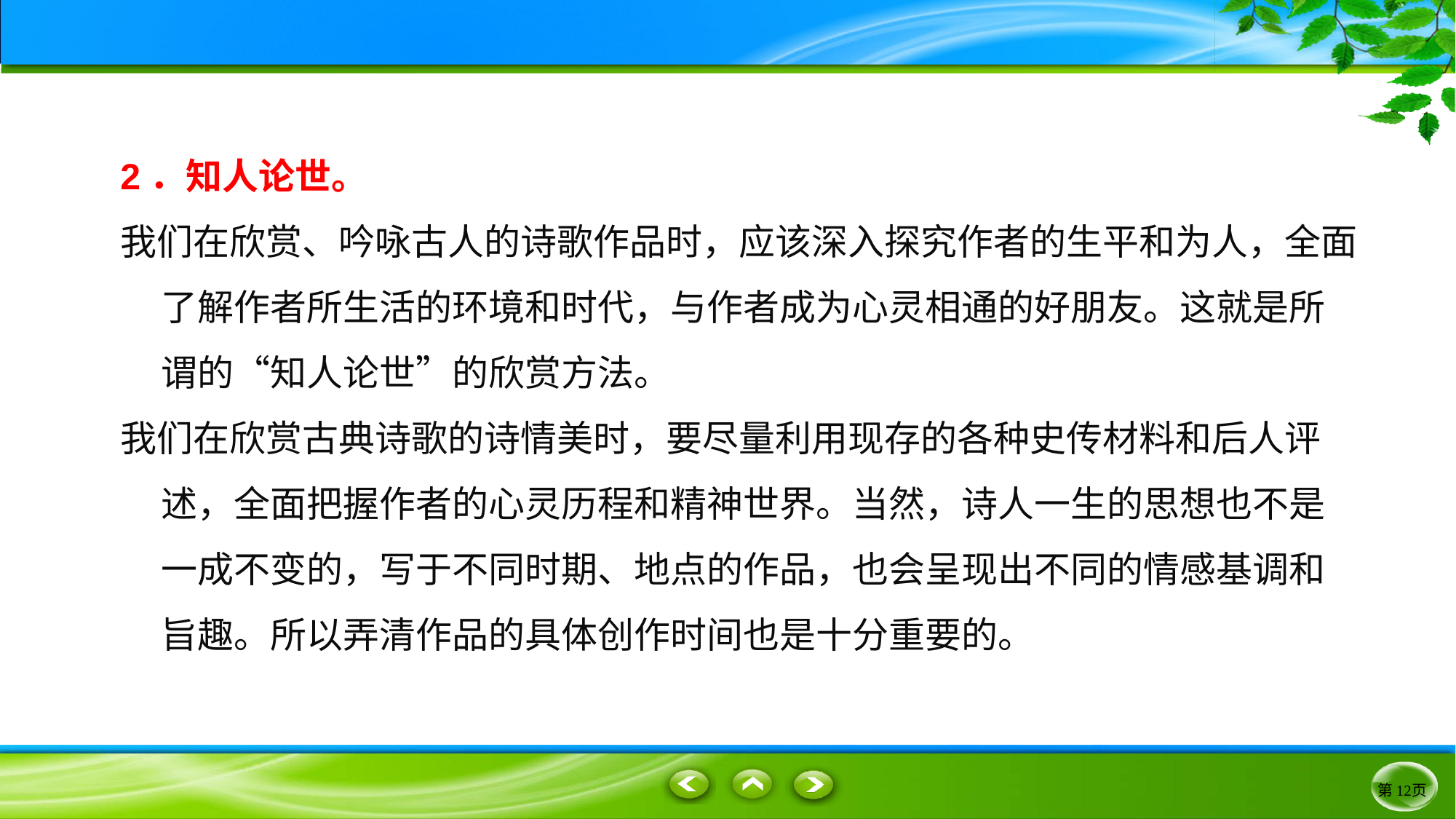

2．知人论世。
我们在欣赏、吟咏古人的诗歌作品时，应该深入探究作者的生平和为人，全面了解作者所生活的环境和时代，与作者成为心灵相通的好朋友。这就是所谓的“知人论世”的欣赏方法。
我们在欣赏古典诗歌的诗情美时，要尽量利用现存的各种史传材料和后人评述，全面把握作者的心灵历程和精神世界。当然，诗人一生的思想也不是一成不变的，写于不同时期、地点的作品，也会呈现出不同的情感基调和旨趣。所以弄清作品的具体创作时间也是十分重要的。